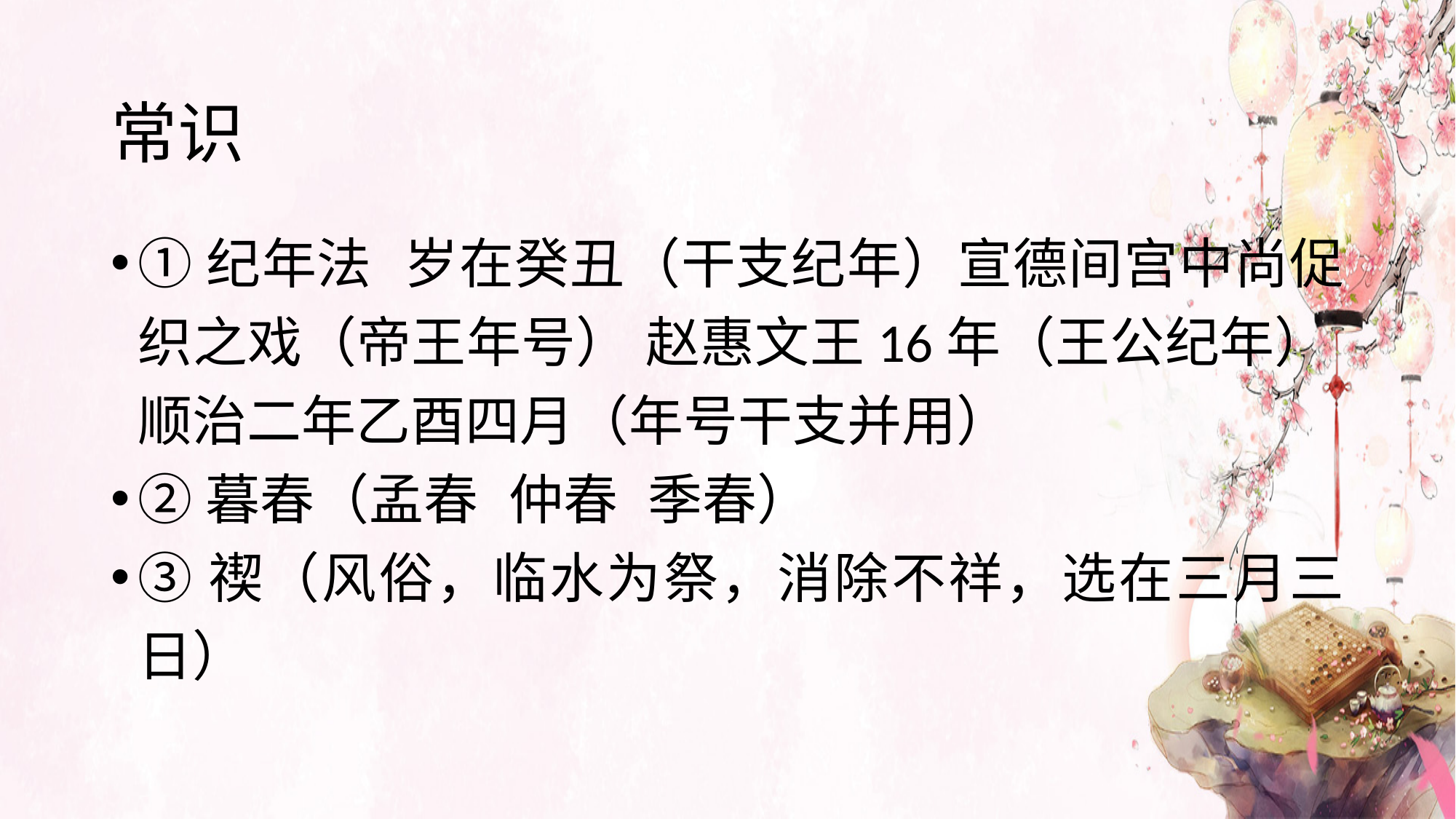

# 常识

①纪年法  岁在癸丑（干支纪年）宣德间宫中尚促织之戏（帝王年号） 赵惠文王16年（王公纪年）  顺治二年乙酉四月（年号干支并用）
②暮春（孟春  仲春  季春）
③禊（风俗，临水为祭，消除不祥，选在三月三日）